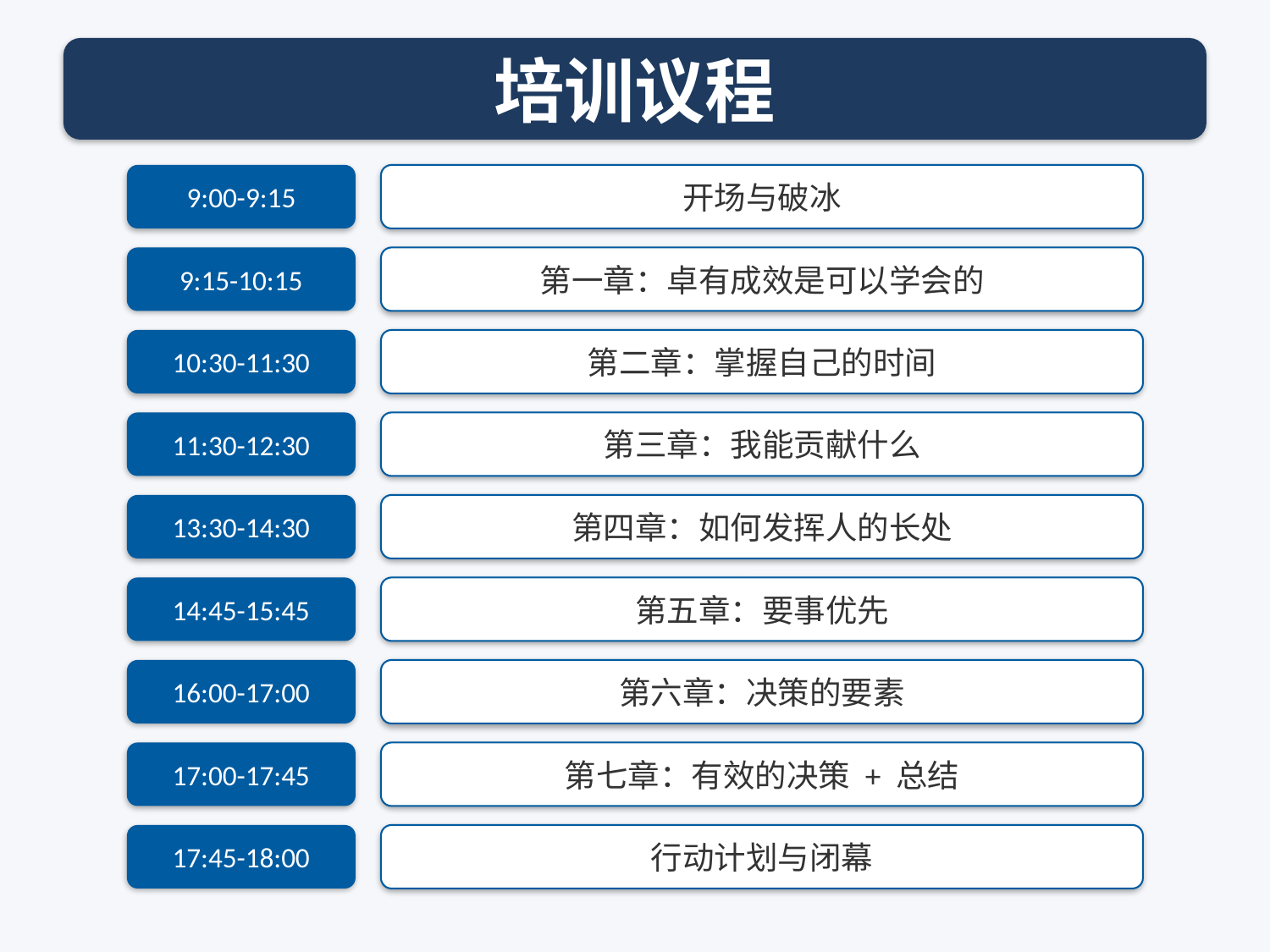

培训议程
9:00-9:15
开场与破冰
9:15-10:15
第一章：卓有成效是可以学会的
10:30-11:30
第二章：掌握自己的时间
11:30-12:30
第三章：我能贡献什么
13:30-14:30
第四章：如何发挥人的长处
14:45-15:45
第五章：要事优先
16:00-17:00
第六章：决策的要素
17:00-17:45
第七章：有效的决策 + 总结
17:45-18:00
行动计划与闭幕